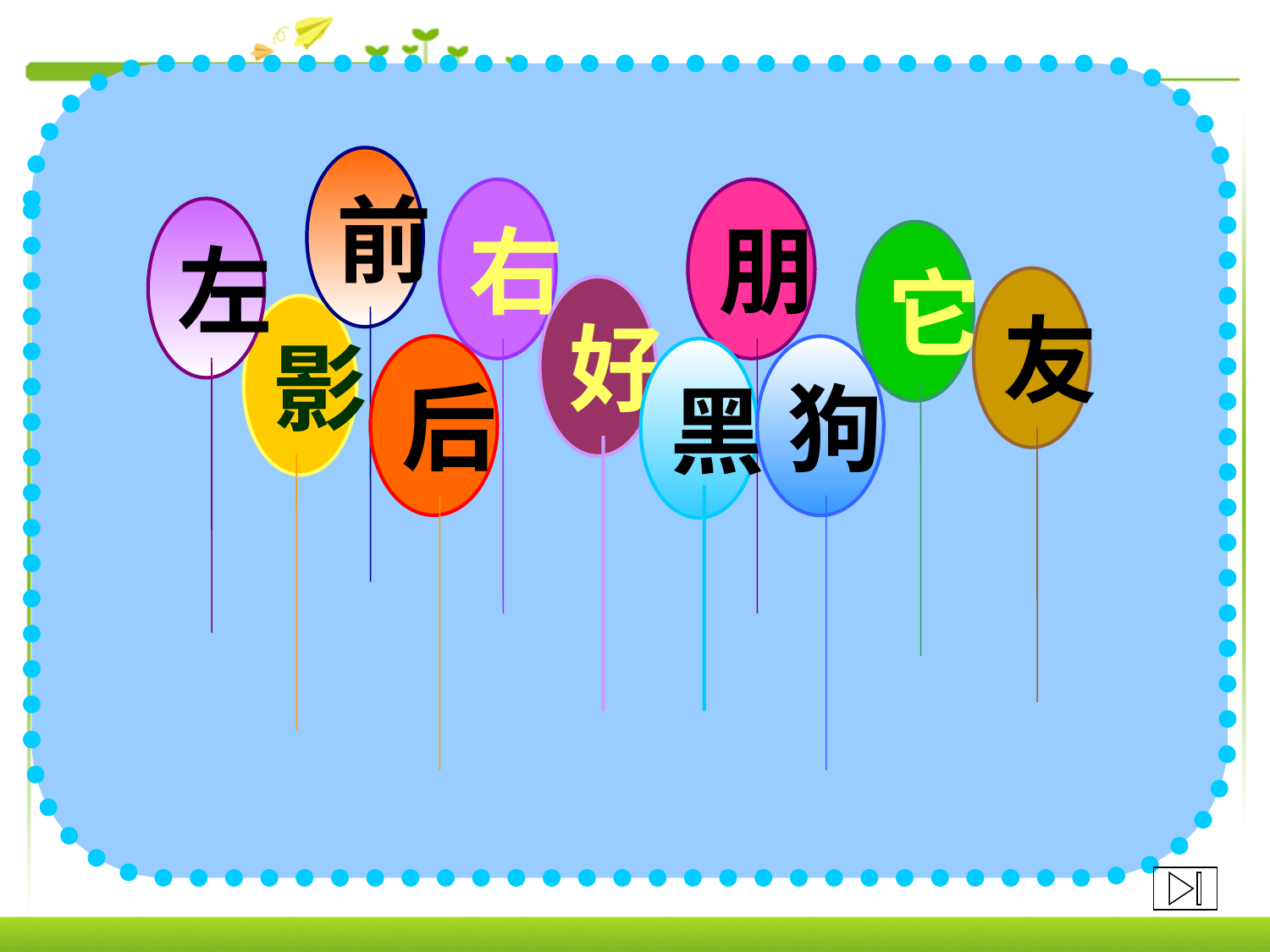

|  |
| --- |
|  |

前

右

朋

左

它

友

好

影

后

狗

黑